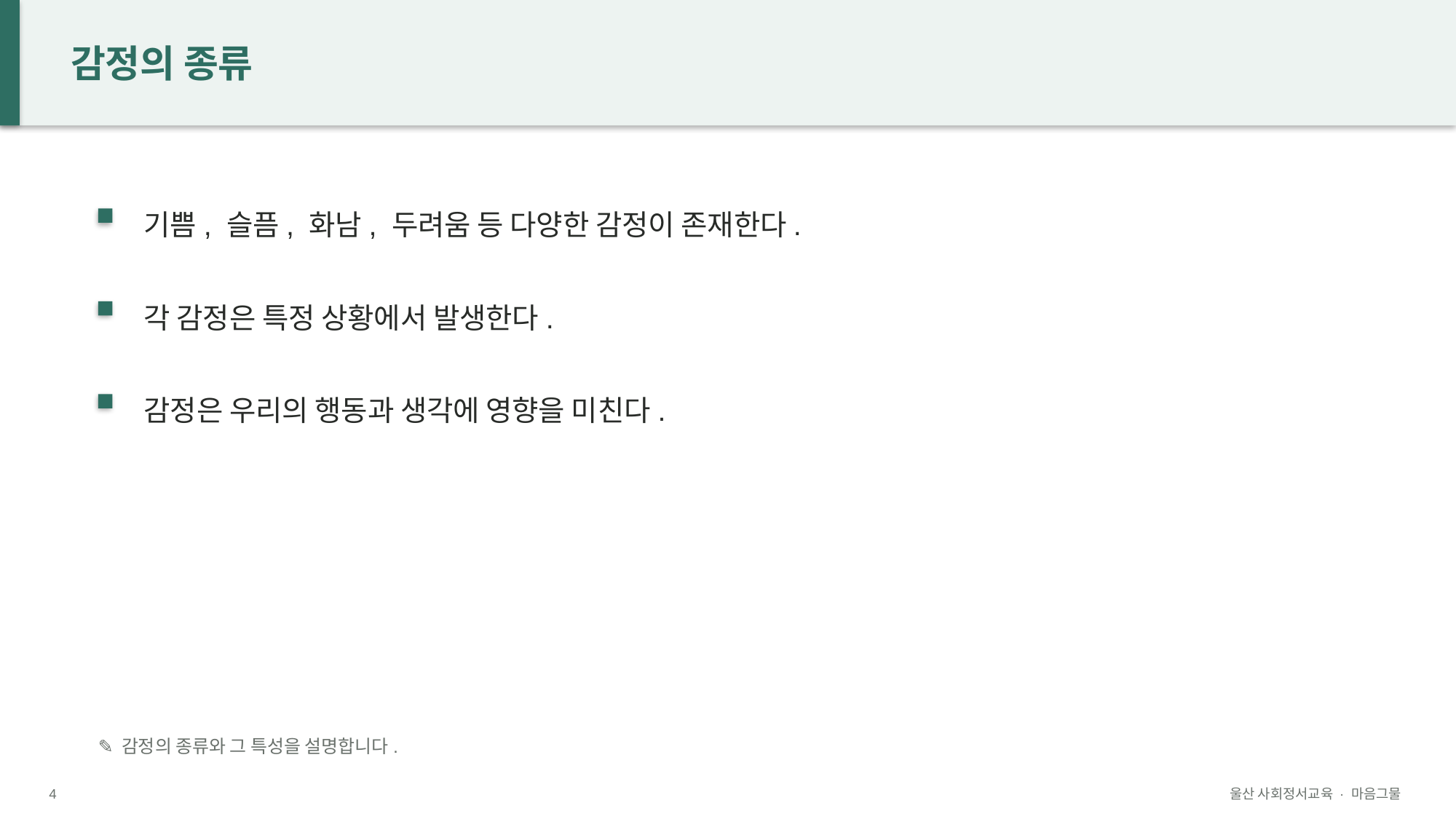

감정의 종류
기쁨, 슬픔, 화남, 두려움 등 다양한 감정이 존재한다.

각 감정은 특정 상황에서 발생한다.

감정은 우리의 행동과 생각에 영향을 미친다.

✎ 감정의 종류와 그 특성을 설명합니다.
4
울산 사회정서교육 · 마음그물